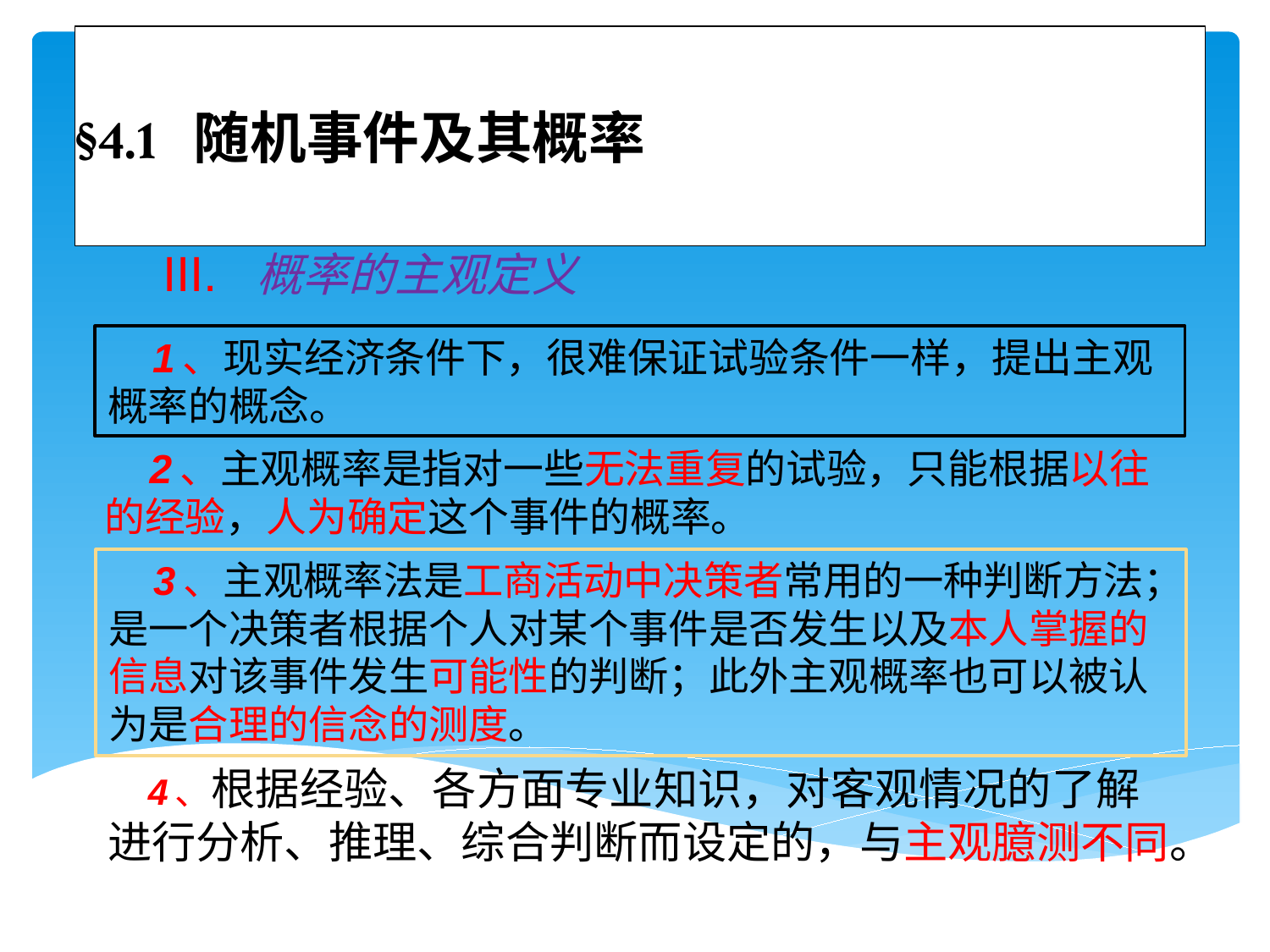

# §4.1  随机事件及其概率
    III.  概率的主观定义
    1、现实经济条件下，很难保证试验条件一样，提出主观概率的概念。
    2、主观概率是指对一些无法重复的试验，只能根据以往的经验，人为确定这个事件的概率。
    3、主观概率法是工商活动中决策者常用的一种判断方法；是一个决策者根据个人对某个事件是否发生以及本人掌握的信息对该事件发生可能性的判断；此外主观概率也可以被认为是合理的信念的测度。
    4、根据经验、各方面专业知识，对客观情况的了解进行分析、推理、综合判断而设定的，与主观臆测不同。